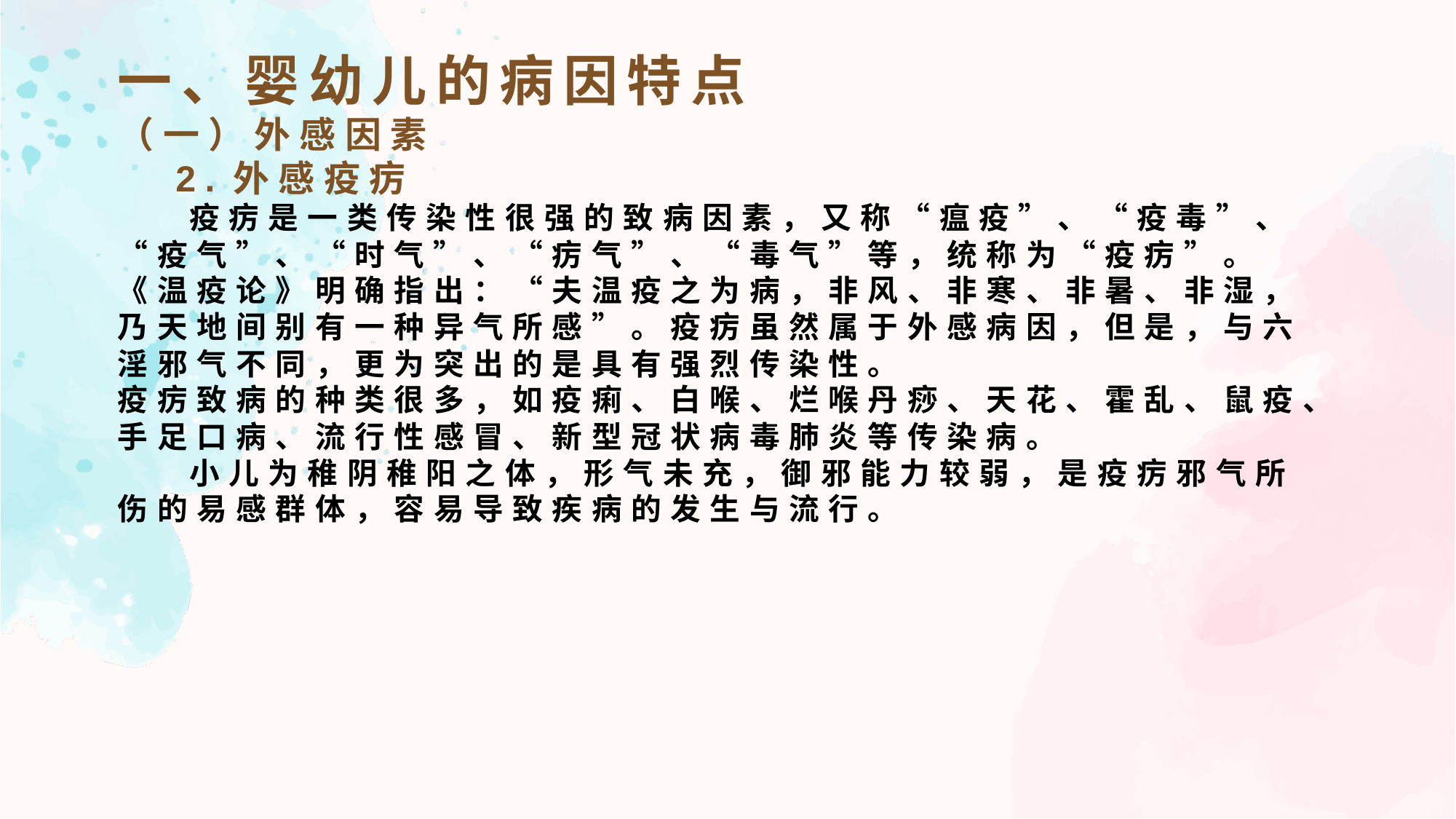

一、婴幼儿的病因特点
（一）外感因素
   2.外感疫疠
    疫疠是一类传染性很强的致病因素，又称“瘟疫”、“疫毒”、“疫气”、“时气”、“疠气”、“毒气”等，统称为“疫疠”。   《温疫论》明确指出：“夫温疫之为病，非风、非寒、非暑、非湿，乃天地间别有一种异气所感”。疫疠虽然属于外感病因，但是，与六淫邪气不同，更为突出的是具有强烈传染性。
疫疠致病的种类很多，如疫痢、白喉、烂喉丹痧、天花、霍乱、鼠疫、手足口病、流行性感冒、新型冠状病毒肺炎等传染病。
    小儿为稚阴稚阳之体，形气未充，御邪能力较弱，是疫疠邪气所伤的易感群体，容易导致疾病的发生与流行。